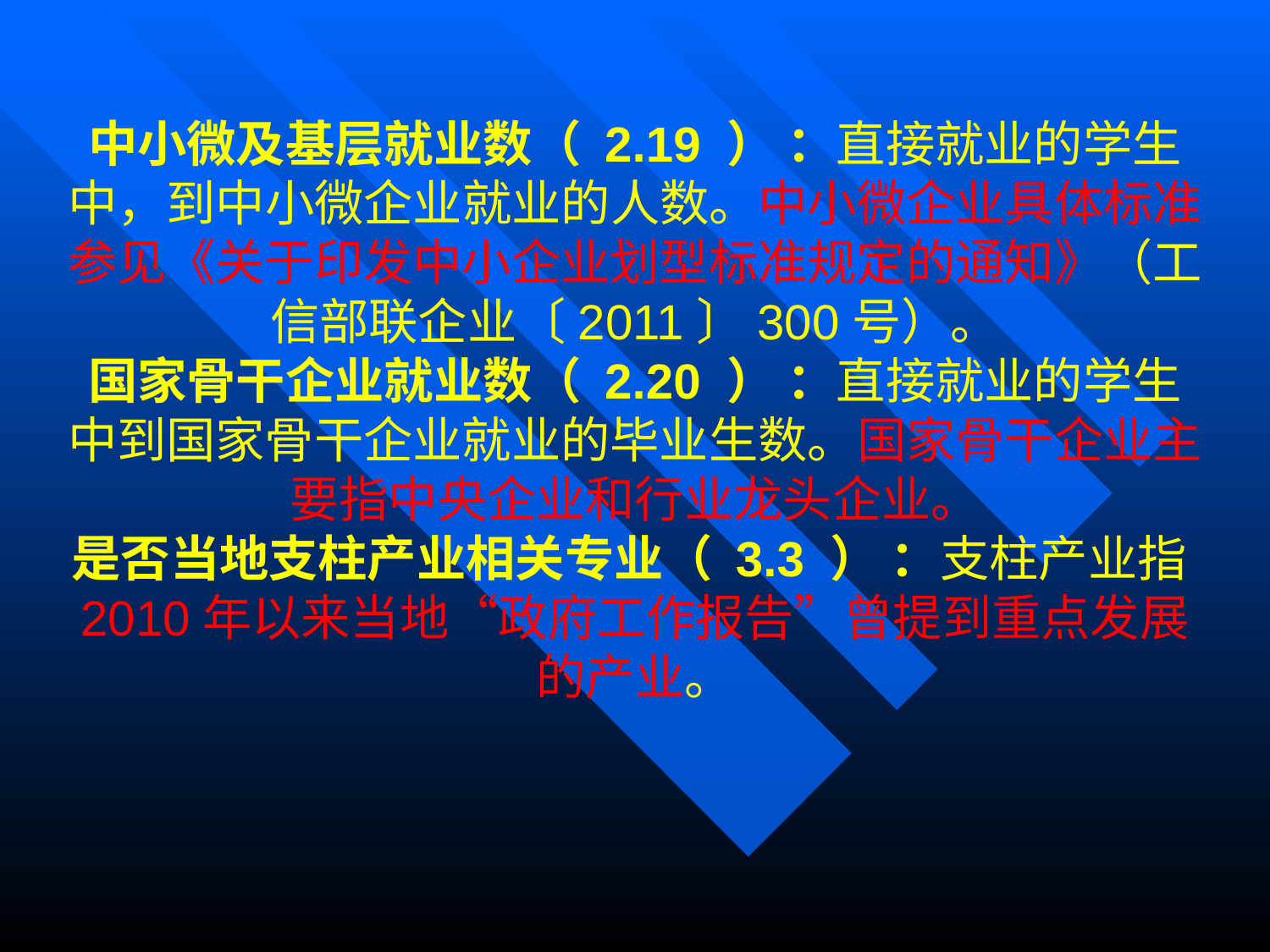

中小微及基层就业数（ 2.19 ） ：直接就业的学生中，到中小微企业就业的人数。中小微企业具体标准参见《关于印发中小企业划型标准规定的通知》（工信部联企业〔2011〕300号）。
国家骨干企业就业数（ 2.20 ） ：直接就业的学生中到国家骨干企业就业的毕业生数。国家骨干企业主要指中央企业和行业龙头企业。
是否当地支柱产业相关专业（ 3.3 ） ：支柱产业指2010年以来当地“政府工作报告”曾提到重点发展的产业。